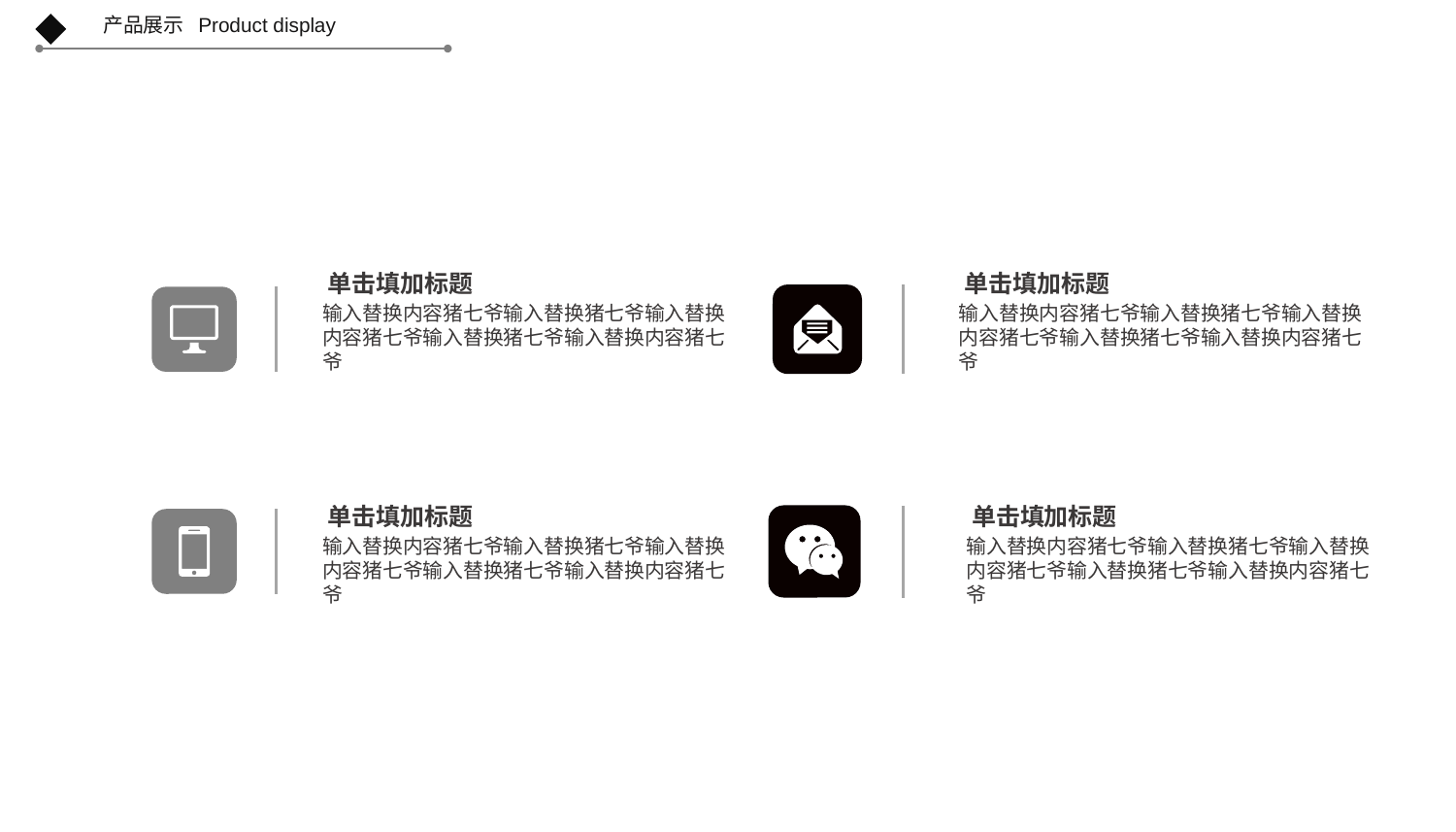

Product display
产品展示

单击填加标题
单击填加标题

输入替换内容猪七爷输入替换猪七爷输入替换内容猪七爷输入替换猪七爷输入替换内容猪七爷

输入替换内容猪七爷输入替换猪七爷输入替换内容猪七爷输入替换猪七爷输入替换内容猪七爷

单击填加标题
单击填加标题

输入替换内容猪七爷输入替换猪七爷输入替换内容猪七爷输入替换猪七爷输入替换内容猪七爷

输入替换内容猪七爷输入替换猪七爷输入替换内容猪七爷输入替换猪七爷输入替换内容猪七爷